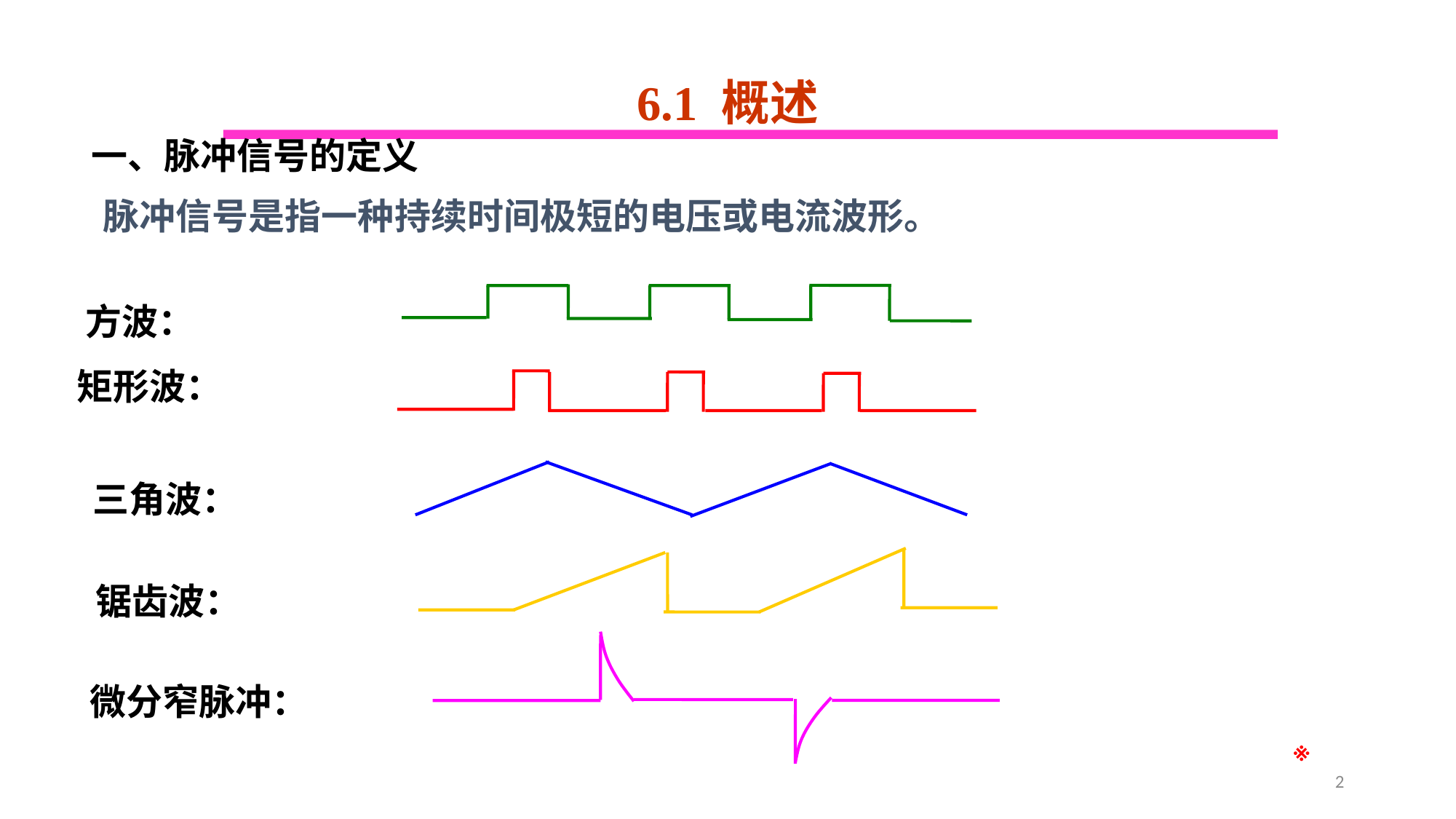

# 6.1 概述
一、脉冲信号的定义

脉冲信号是指一种持续时间极短的电压或电流波形。

方波：
矩形波：

三角波：

锯齿波：

微分窄脉冲：
※
2